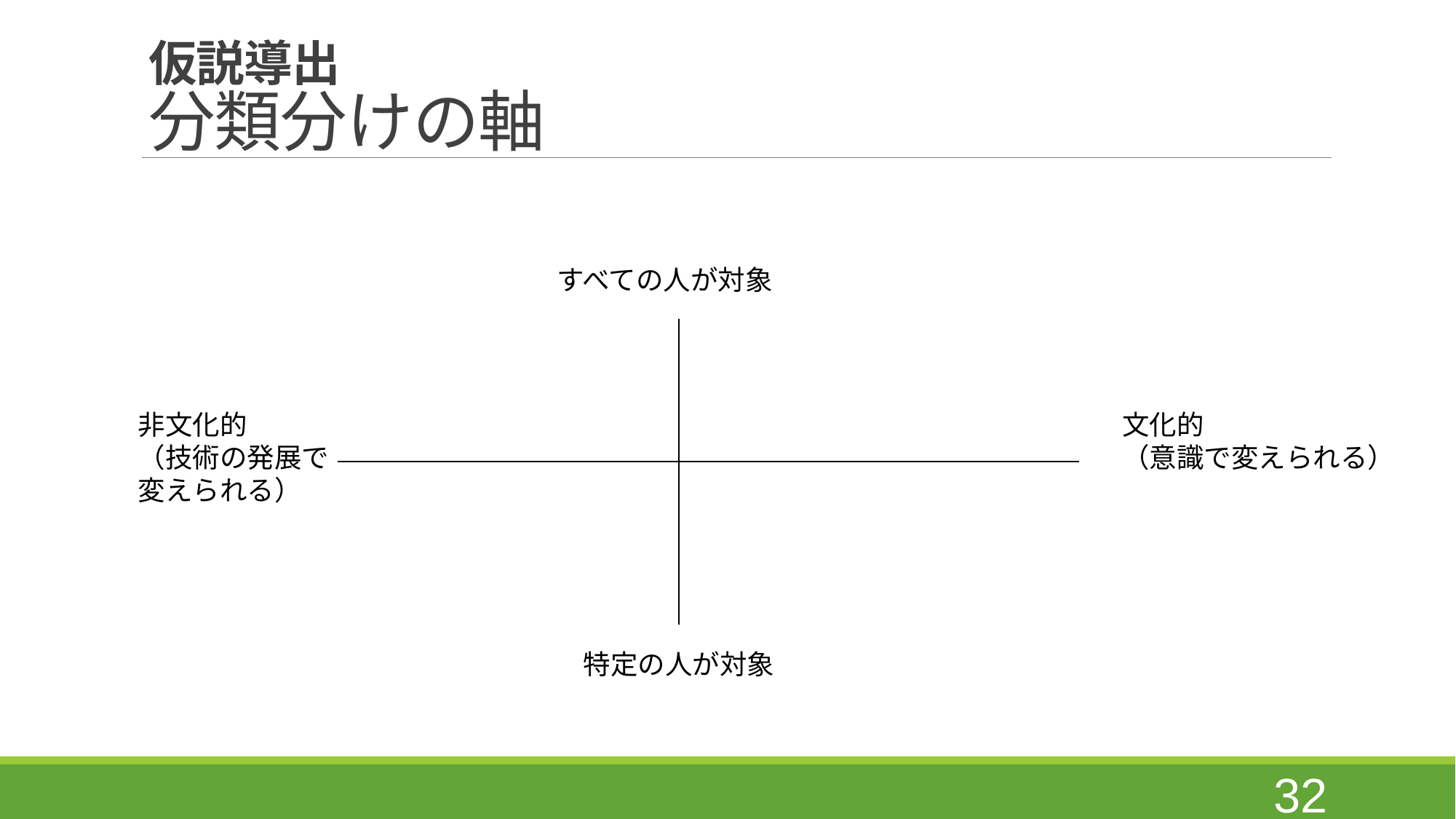

# 仮説導出 分類分けの軸
すべての人が対象

非文化的
（技術の発展で変えられる）
文化的
（意識で変えられる）

特定の人が対象

32